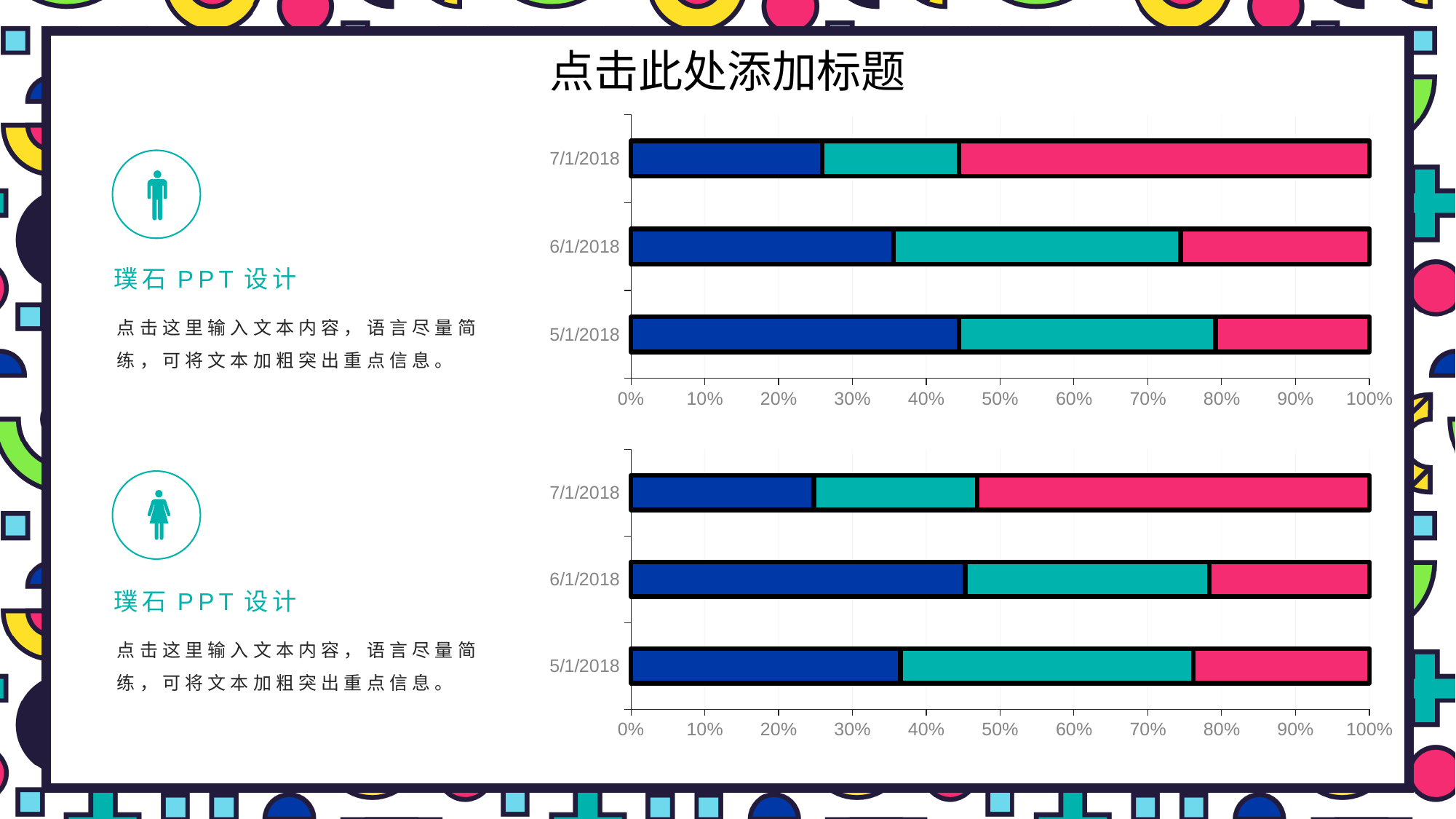

# 点击此处添加标题

### Chart

| Category | 系列一 | 系列二 | 系列三 |
|---|---|---|---|
| 43221 | 32.0 | 25.0 | 15.0 |
| 43252 | 32.0 | 35.0 | 23.0 |
| 43282 | 28.0 | 20.0 | 60.0 |

璞石PPT设计
点击这里输入文本内容，语言尽量简练，可将文本加粗突出重点信息。

### Chart

| Category | 系列一 | 系列二 | 系列三 |
|---|---|---|---|
| 43221 | 23.0 | 25.0 | 15.0 |
| 43252 | 48.0 | 35.0 | 23.0 |
| 43282 | 28.0 | 25.0 | 60.0 |

璞石PPT设计
点击这里输入文本内容，语言尽量简练，可将文本加粗突出重点信息。